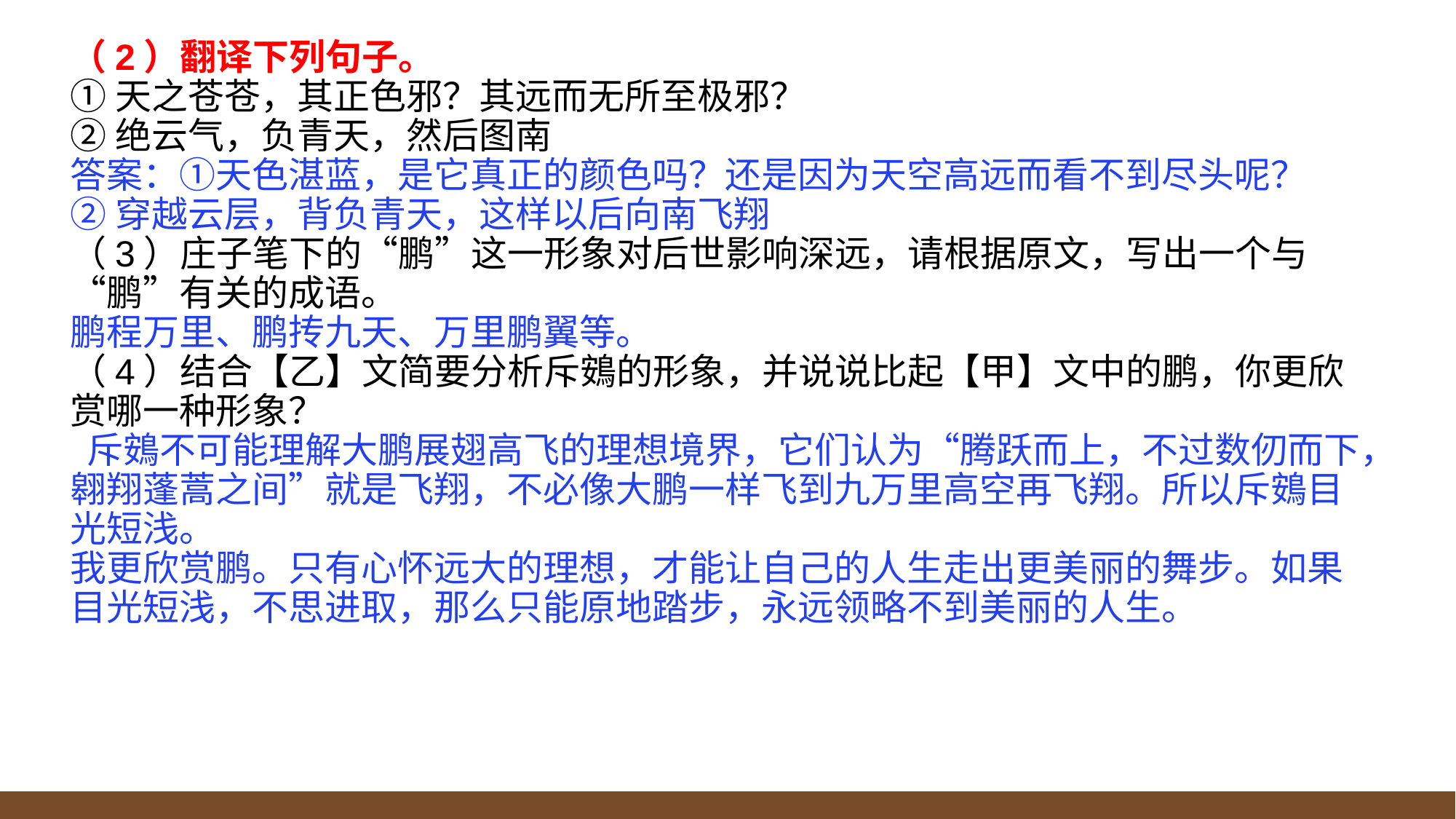

（2）翻译下列句子。
①天之苍苍，其正色邪？其远而无所至极邪？
②绝云气，负青天，然后图南
答案：①天色湛蓝，是它真正的颜色吗？还是因为天空高远而看不到尽头呢？
②穿越云层，背负青天，这样以后向南飞翔
（3）庄子笔下的“鹏”这一形象对后世影响深远，请根据原文，写出一个与“鹏”有关的成语。
鹏程万里、鹏抟九天、万里鹏翼等。
（4）结合【乙】文简要分析斥鴳的形象，并说说比起【甲】文中的鹏，你更欣赏哪一种形象？
 斥鴳不可能理解大鹏展翅高飞的理想境界，它们认为“腾跃而上，不过数仞而下，翱翔蓬蒿之间”就是飞翔，不必像大鹏一样飞到九万里高空再飞翔。所以斥鴳目光短浅。
我更欣赏鹏。只有心怀远大的理想，才能让自己的人生走出更美丽的舞步。如果目光短浅，不思进取，那么只能原地踏步，永远领略不到美丽的人生。